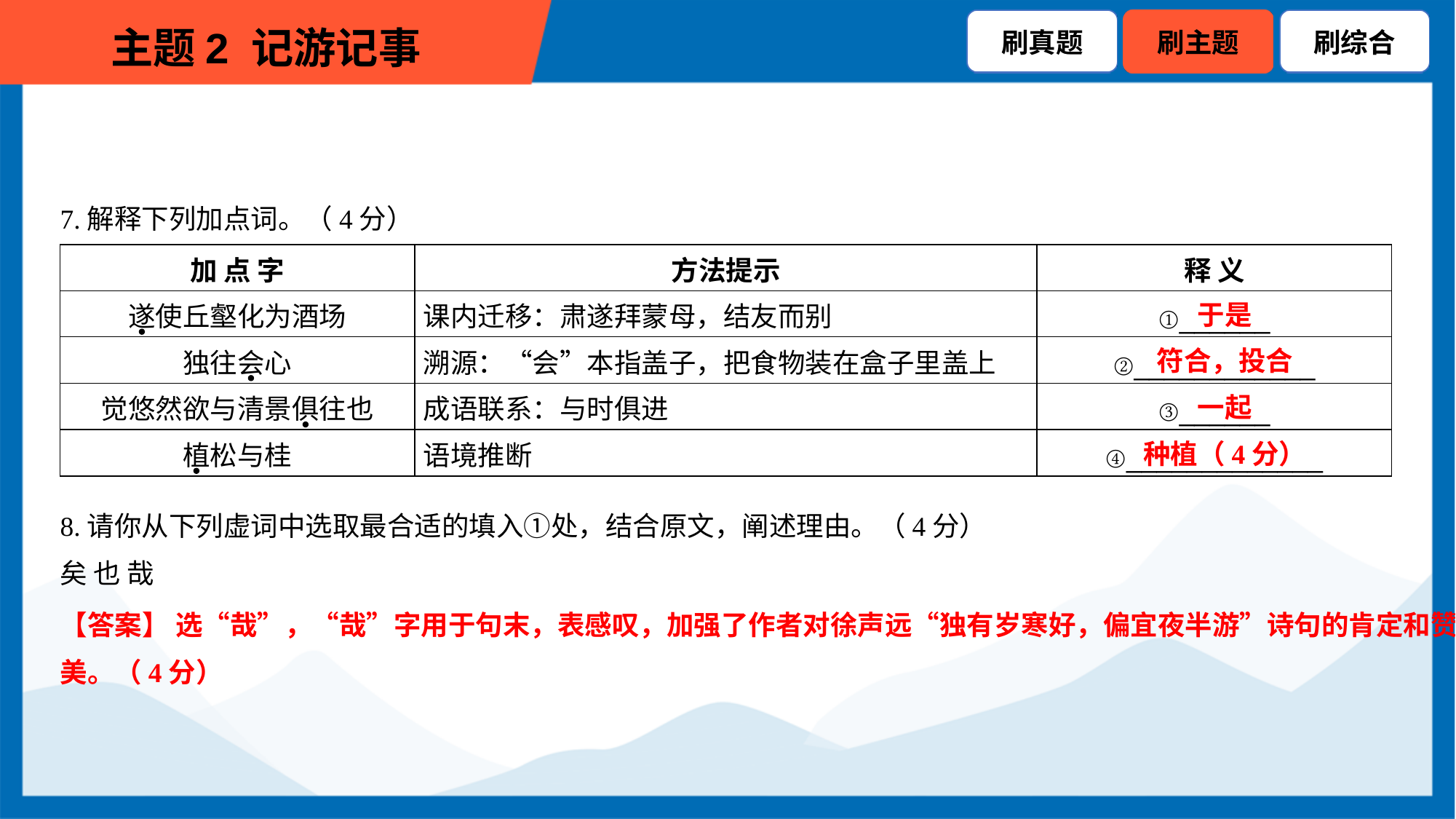

7.解释下列加点词。（4分）
| 加 点 字 | 方法提示 | 释 义 |
| --- | --- | --- |
| 遂使丘壑化为酒场 | 课内迁移：肃遂拜蒙母，结友而别 | ①\_\_\_\_\_\_ |
| 独往会心 | 溯源：“会”本指盖子，把食物装在盒子里盖上 | ②\_\_\_\_\_\_\_\_\_\_\_\_ |
| 觉悠然欲与清景俱往也 | 成语联系：与时俱进 | ③\_\_\_\_\_\_ |
| 植松与桂 | 语境推断 | ④\_\_\_\_\_\_\_\_\_\_\_\_\_ |
于是

符合，投合

一起

种植（4分）

8.请你从下列虚词中选取最合适的填入①处，结合原文，阐述理由。（4分）
矣 也 哉
【答案】 选“哉”，“哉”字用于句末，表感叹，加强了作者对徐声远“独有岁寒好，偏宜夜半游”诗句的肯定和赞
美。（4分）